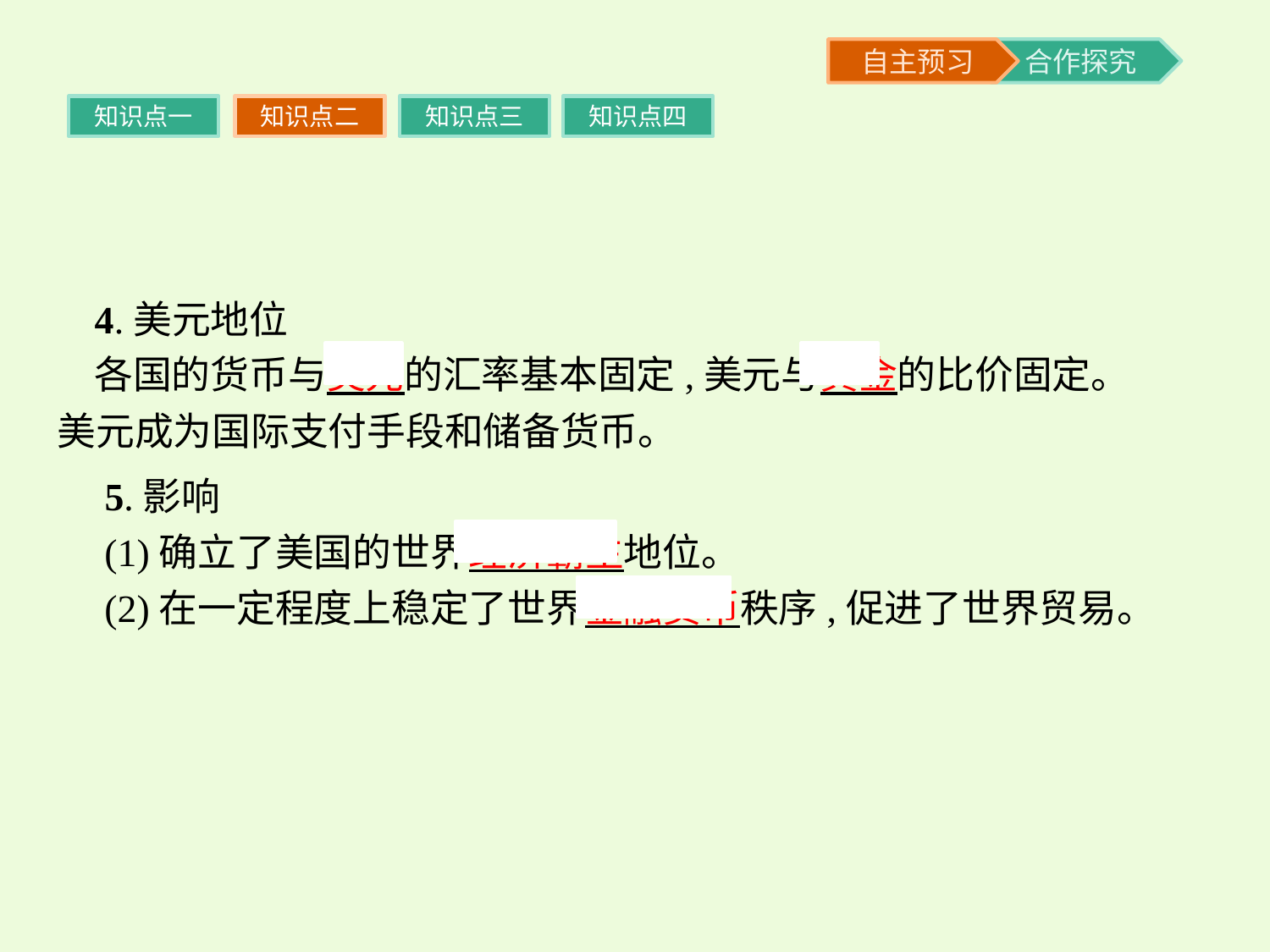

知识点一
知识点二
知识点三
知识点四
4.美元地位
各国的货币与美元的汇率基本固定,美元与黄金的比价固定。美元成为国际支付手段和储备货币。

5.影响
(1)确立了美国的世界经济霸主地位。
(2)在一定程度上稳定了世界金融货币秩序,促进了世界贸易。